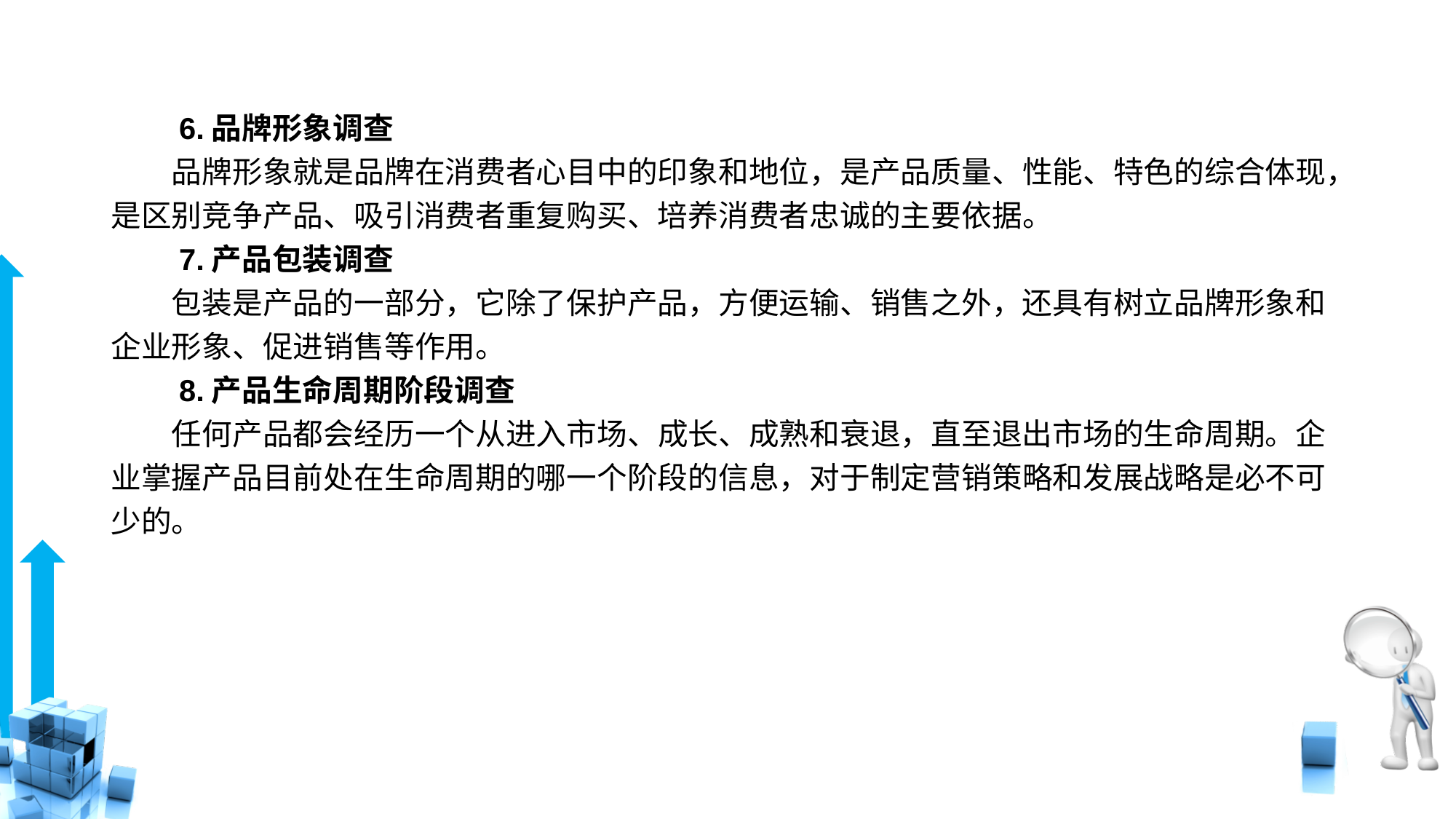

# 6.品牌形象调查
　　品牌形象就是品牌在消费者心目中的印象和地位，是产品质量、性能、特色的综合体现，是区别竞争产品、吸引消费者重复购买、培养消费者忠诚的主要依据。
　　7.产品包装调查
　　包装是产品的一部分，它除了保护产品，方便运输、销售之外，还具有树立品牌形象和企业形象、促进销售等作用。
　　8.产品生命周期阶段调查
　　任何产品都会经历一个从进入市场、成长、成熟和衰退，直至退出市场的生命周期。企业掌握产品目前处在生命周期的哪一个阶段的信息，对于制定营销策略和发展战略是必不可少的。